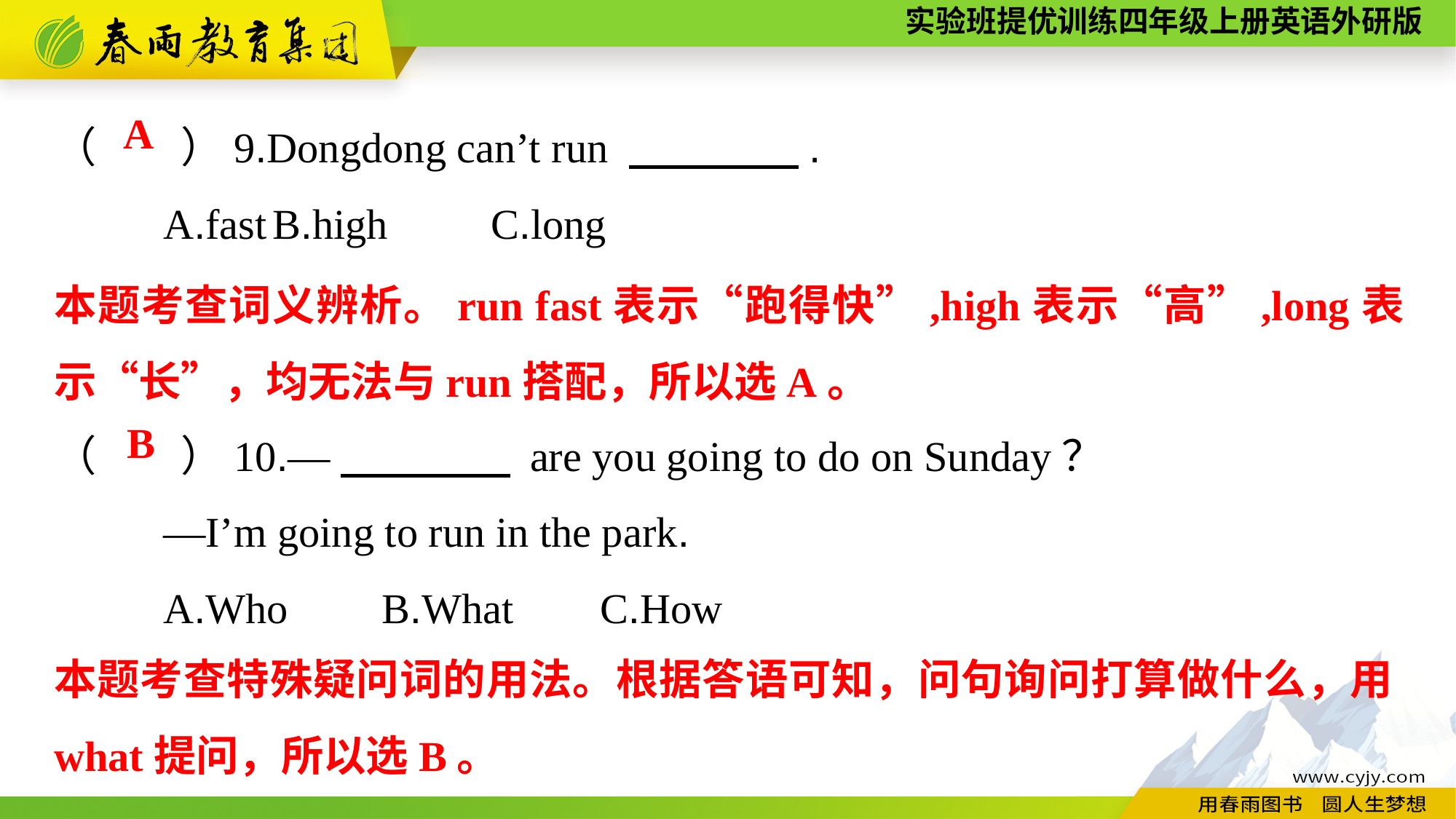

（　　）9.Dongdong can’t run 　　　　.
	A.fast	B.high	C.long

A
本题考查词义辨析。run fast表示“跑得快”,high表示“高”,long表示“长”，均无法与run搭配，所以选A。
（　　）10.—　　　　 are you going to do on Sunday？
	—I’m going to run in the park.
	A.Who	B.What	C.How
B
本题考查特殊疑问词的用法。根据答语可知，问句询问打算做什么，用what提问，所以选B。